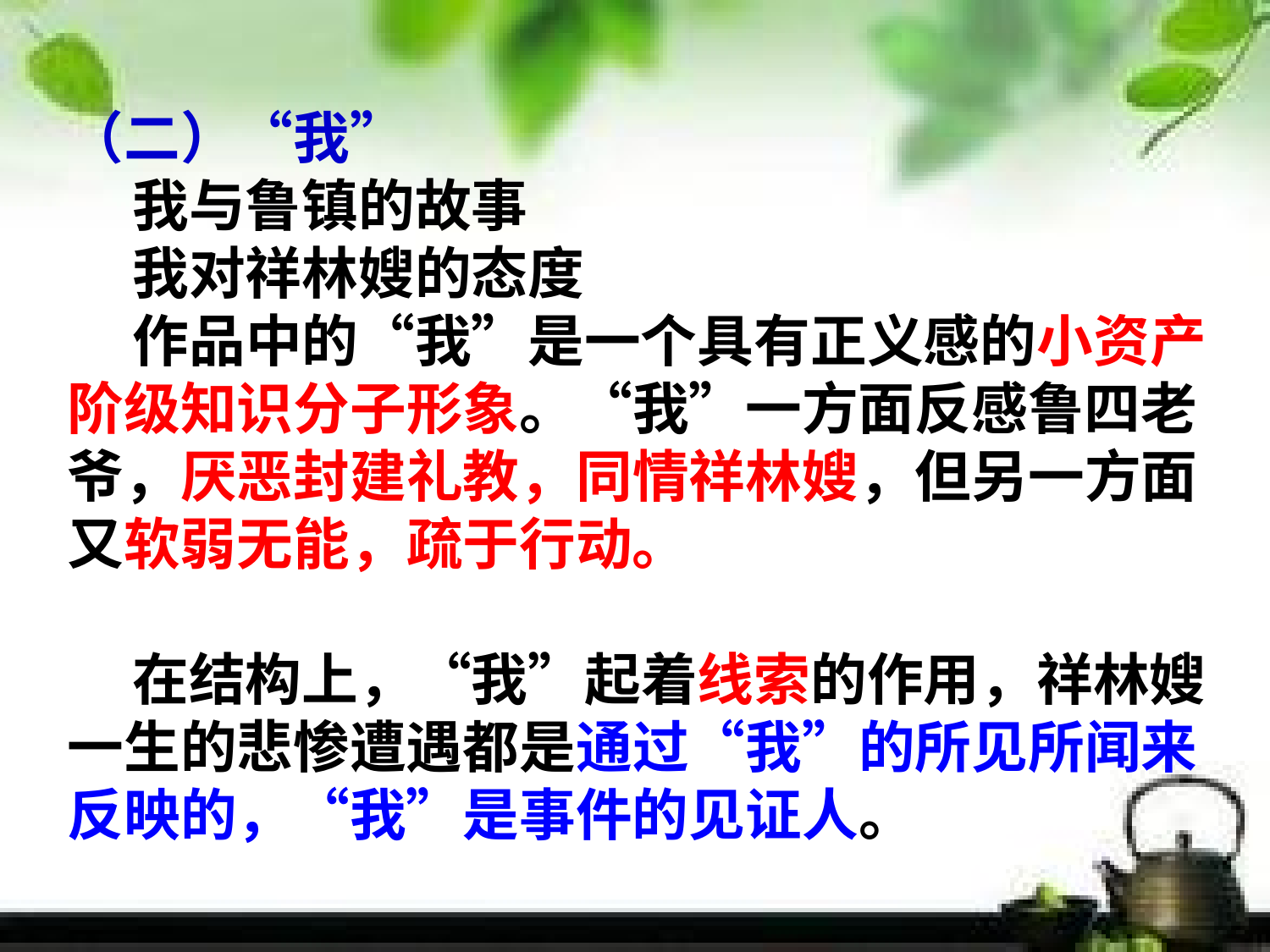

（二）“我”
    我与鲁镇的故事
    我对祥林嫂的态度
    作品中的“我”是一个具有正义感的小资产阶级知识分子形象。“我”一方面反感鲁四老爷，厌恶封建礼教，同情祥林嫂，但另一方面又软弱无能，疏于行动。

    在结构上，“我”起着线索的作用，祥林嫂一生的悲惨遭遇都是通过“我”的所见所闻来反映的，“我”是事件的见证人。